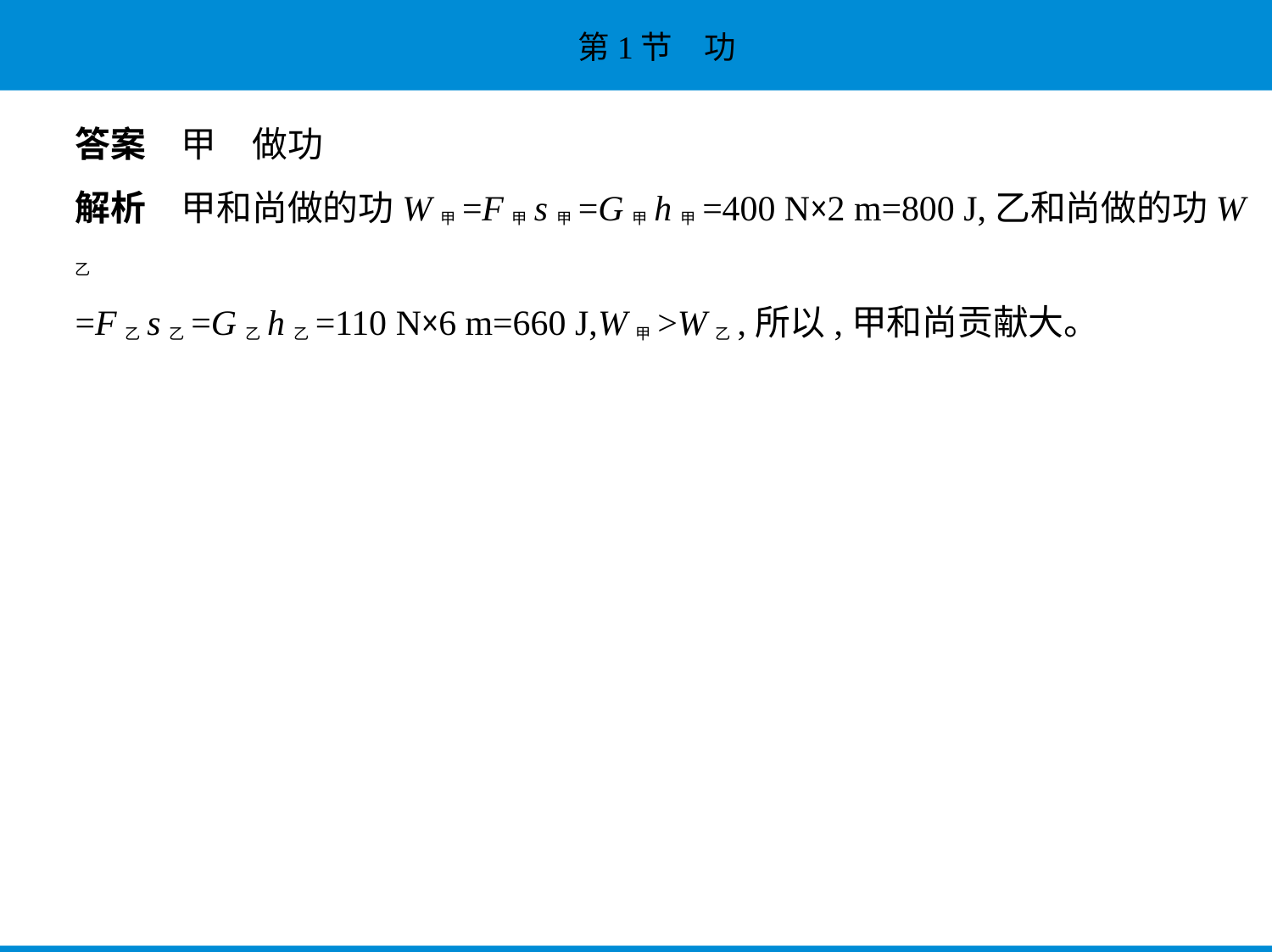

答案　甲　做功
解析　甲和尚做的功W甲=F甲s甲=G甲h甲=400 N×2 m=800 J,乙和尚做的功W乙
=F乙s乙=G乙h乙=110 N×6 m=660 J,W甲>W乙,所以,甲和尚贡献大。